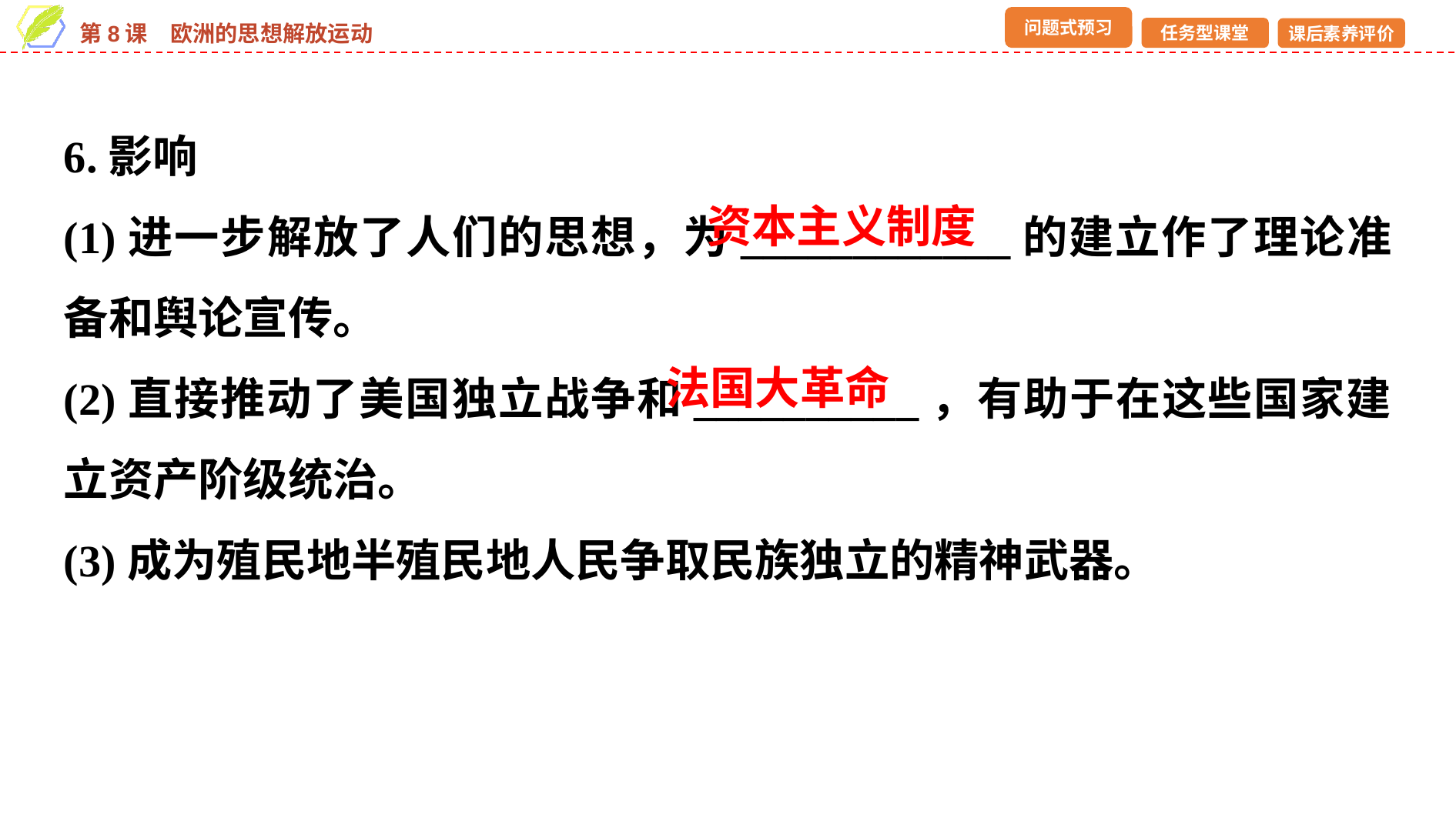

6.影响
(1)进一步解放了人们的思想，为____________的建立作了理论准备和舆论宣传。
(2)直接推动了美国独立战争和__________，有助于在这些国家建立资产阶级统治。
(3)成为殖民地半殖民地人民争取民族独立的精神武器。
资本主义制度
法国大革命